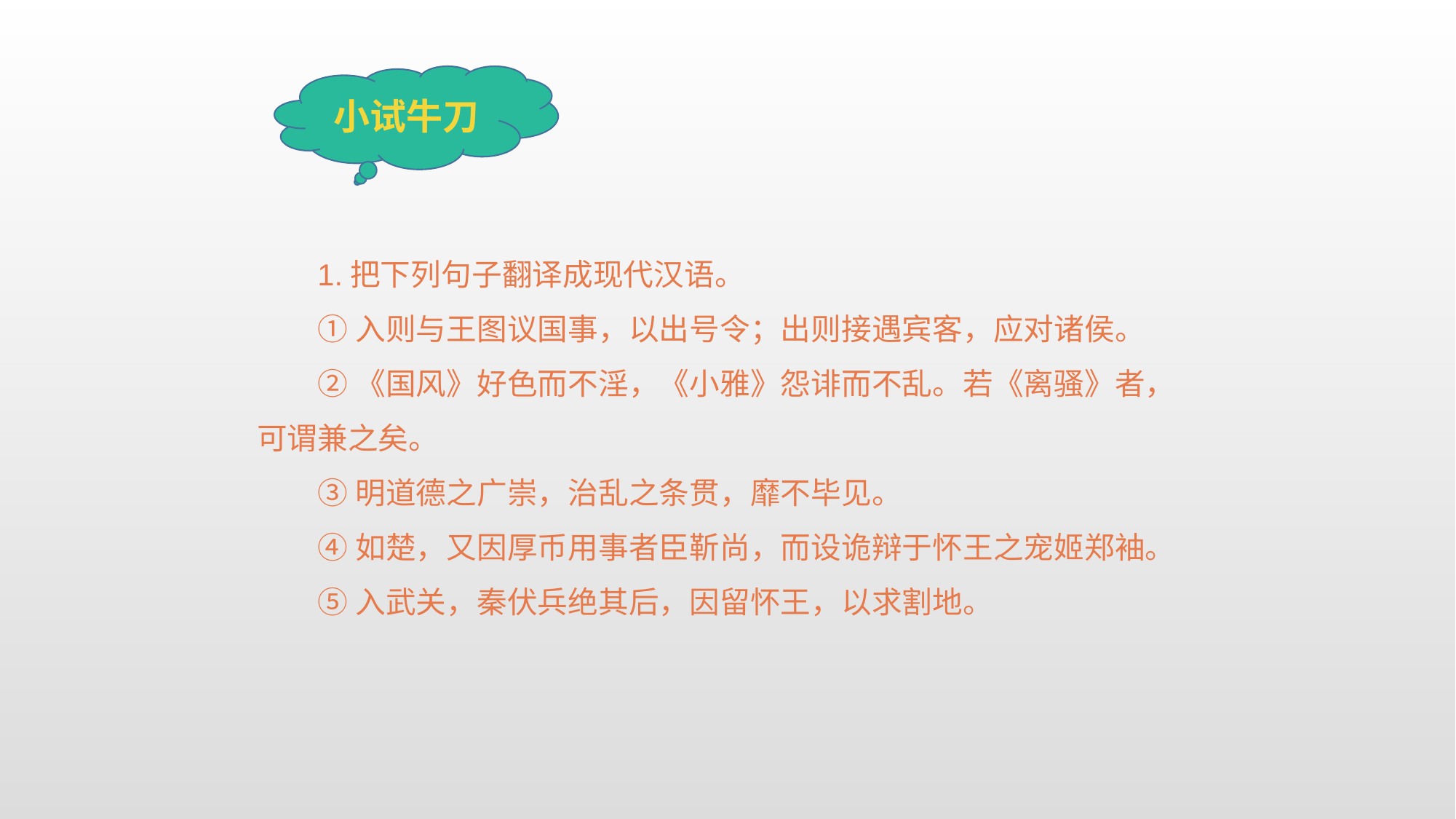

小试牛刀
1.把下列句子翻译成现代汉语。
①入则与王图议国事，以出号令；出则接遇宾客，应对诸侯。
②《国风》好色而不淫，《小雅》怨诽而不乱。若《离骚》者，可谓兼之矣。
③明道德之广崇，治乱之条贯，靡不毕见。
④如楚，又因厚币用事者臣靳尚，而设诡辩于怀王之宠姬郑袖。
⑤入武关，秦伏兵绝其后，因留怀王，以求割地。